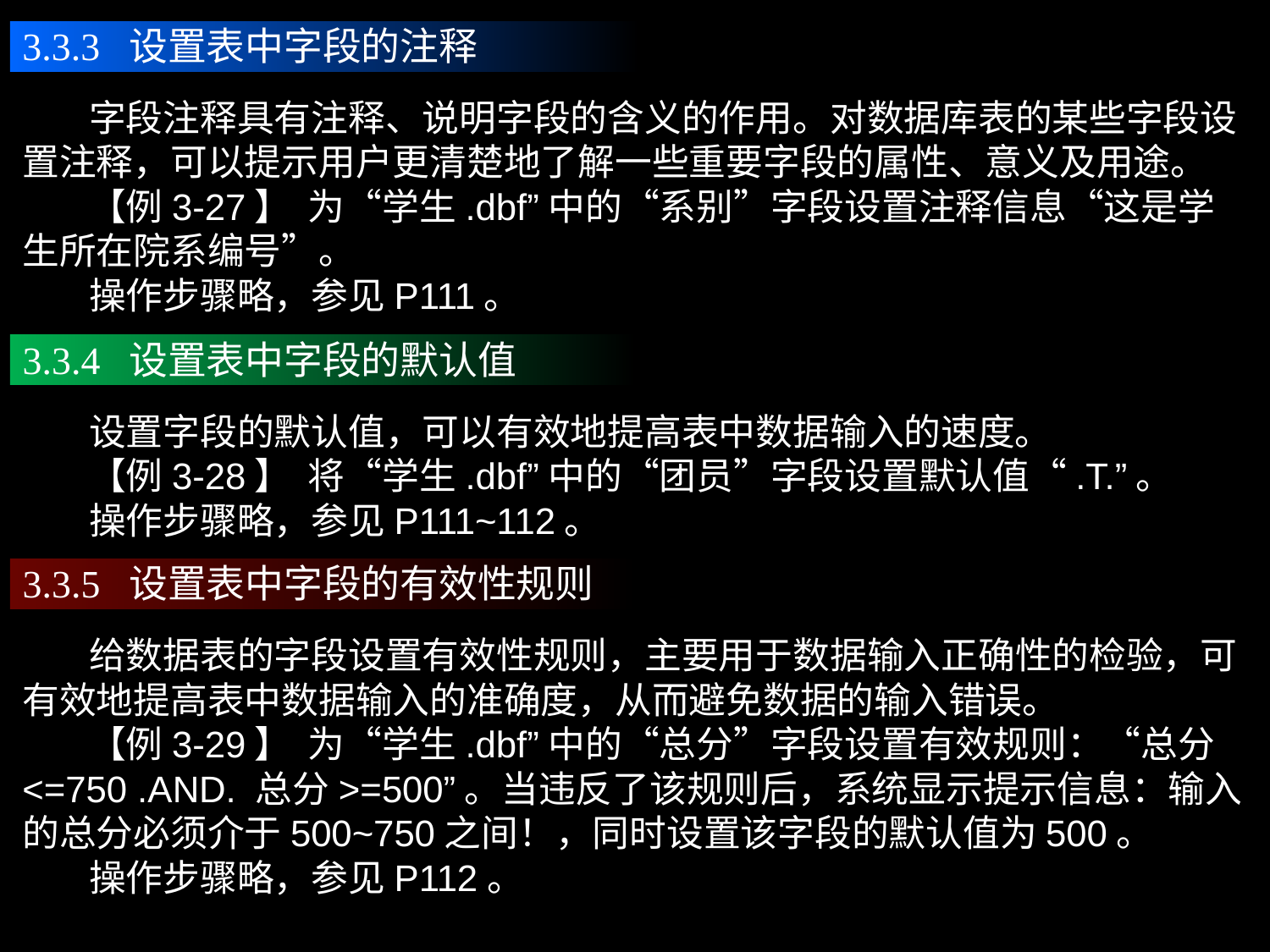

3.3.3  设置表中字段的注释
       字段注释具有注释、说明字段的含义的作用。对数据库表的某些字段设置注释，可以提示用户更清楚地了解一些重要字段的属性、意义及用途。
       【例3-27】  为“学生.dbf”中的“系别”字段设置注释信息“这是学生所在院系编号”。
       操作步骤略，参见P111。
3.3.4  设置表中字段的默认值
       设置字段的默认值，可以有效地提高表中数据输入的速度。
       【例3-28】  将“学生.dbf”中的“团员”字段设置默认值“.T.”。
       操作步骤略，参见P111~112。
3.3.5  设置表中字段的有效性规则
       给数据表的字段设置有效性规则，主要用于数据输入正确性的检验，可有效地提高表中数据输入的准确度，从而避免数据的输入错误。
       【例3-29】  为“学生.dbf”中的“总分”字段设置有效规则：“总分<=750 .AND. 总分>=500”。当违反了该规则后，系统显示提示信息：输入的总分必须介于500~750之间！，同时设置该字段的默认值为500。
       操作步骤略，参见P112。